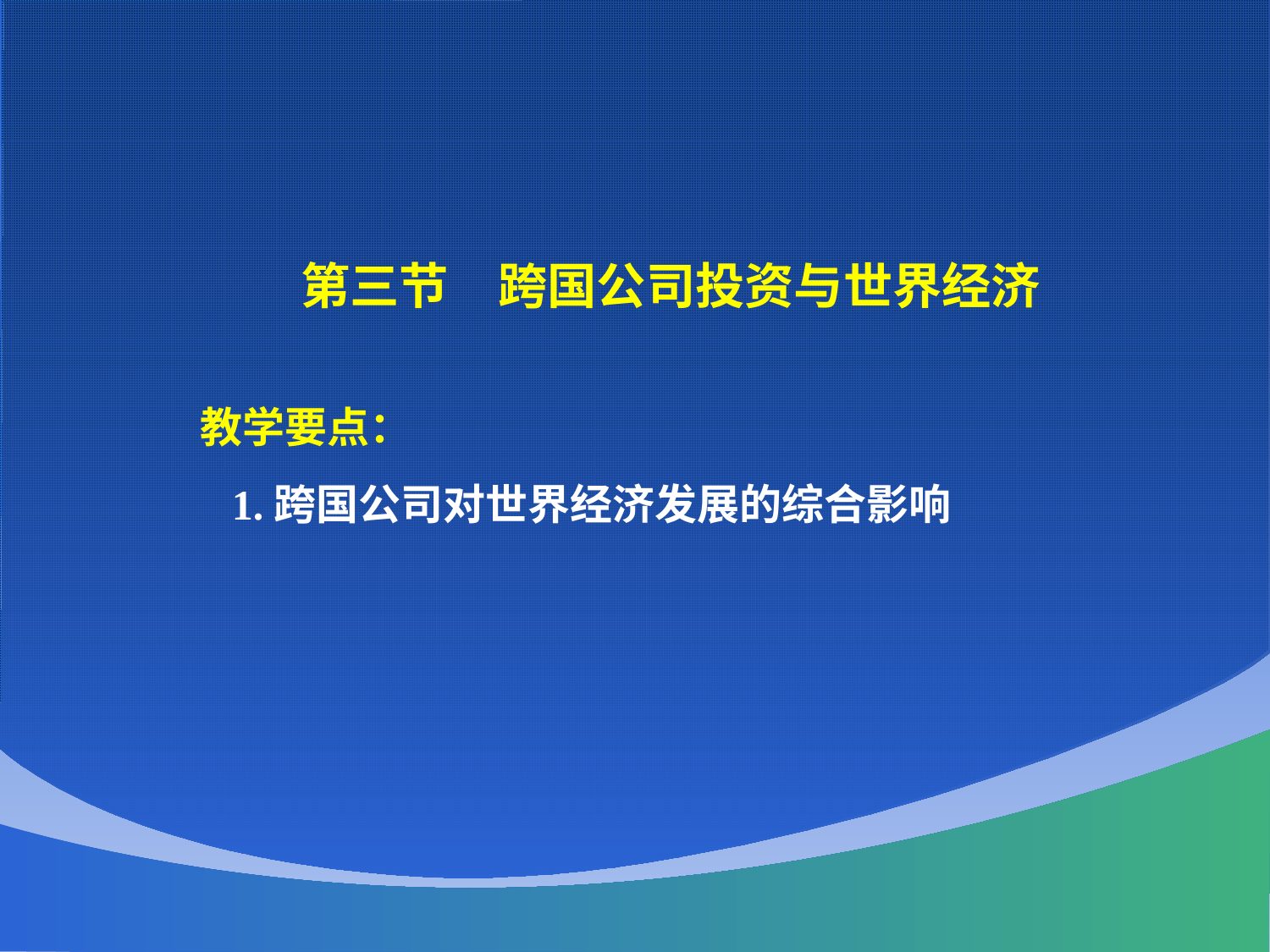

第三节　跨国公司投资与世界经济

          教学要点：
           1.跨国公司对世界经济发展的综合影响